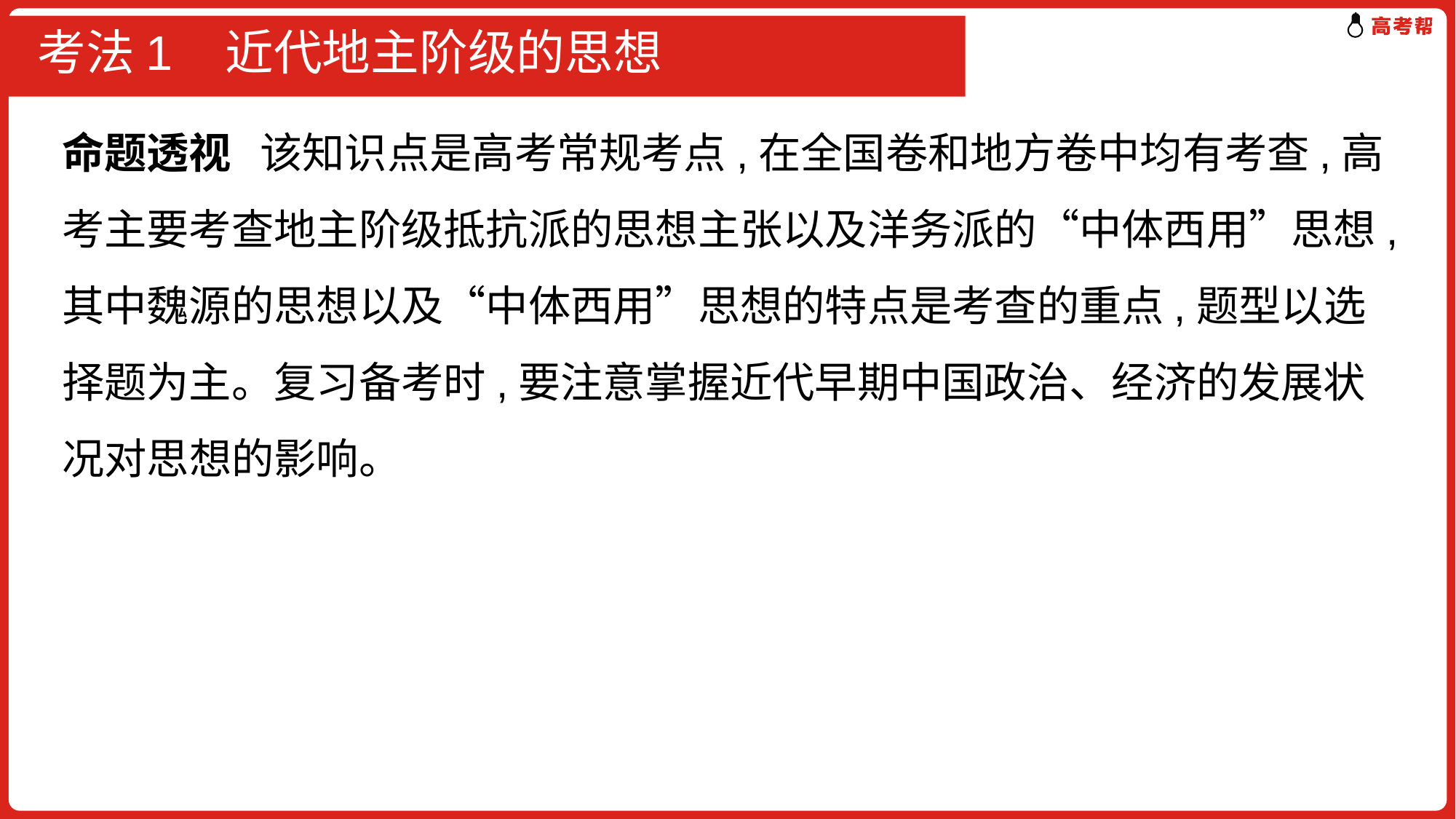

# 考法1   近代地主阶级的思想
命题透视   该知识点是高考常规考点,在全国卷和地方卷中均有考查,高考主要考查地主阶级抵抗派的思想主张以及洋务派的“中体西用”思想,其中魏源的思想以及“中体西用”思想的特点是考查的重点,题型以选择题为主。复习备考时,要注意掌握近代早期中国政治、经济的发展状况对思想的影响。